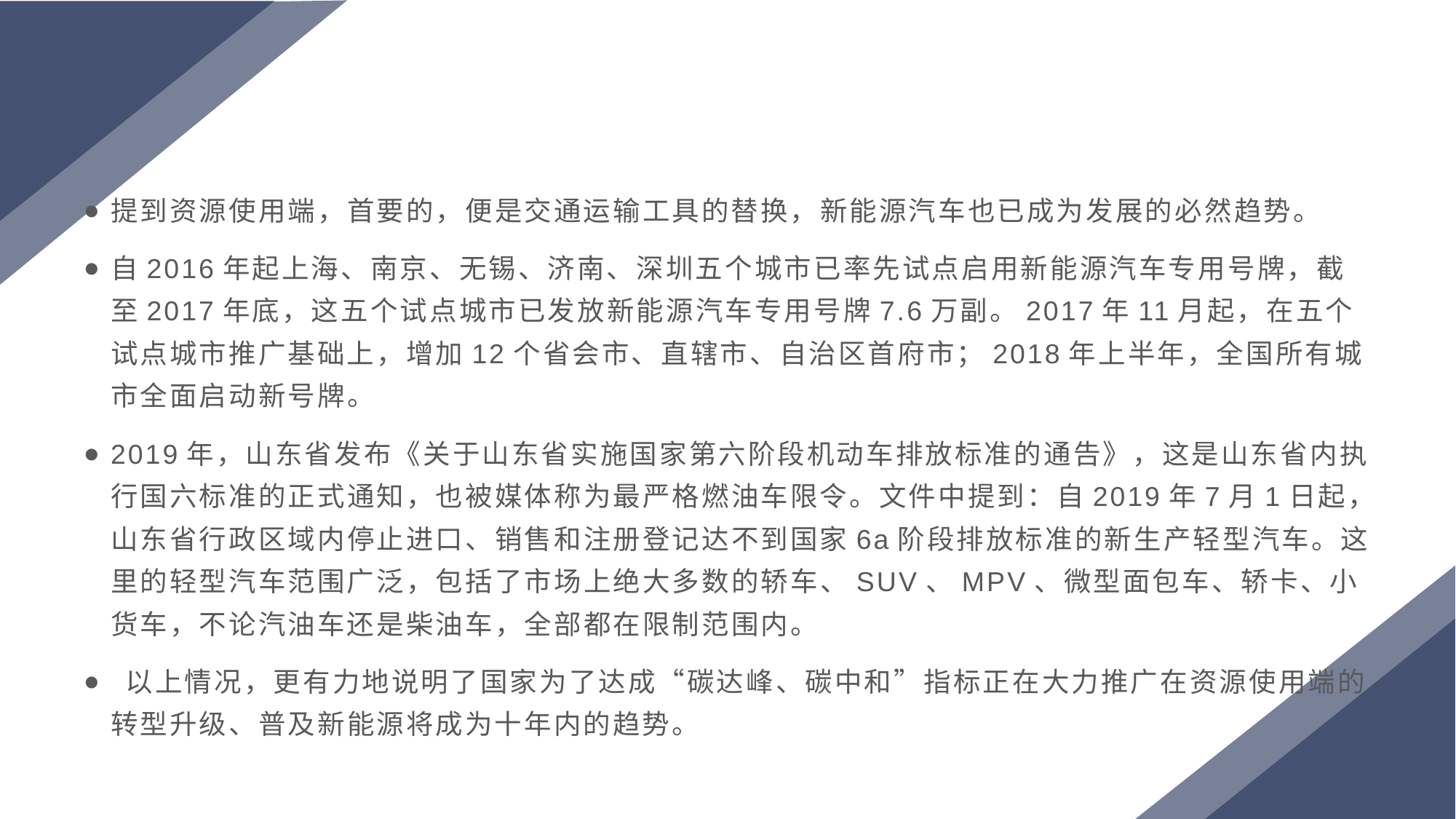

提到资源使用端，首要的，便是交通运输工具的替换，新能源汽车也已成为发展的必然趋势。
自2016年起上海、南京、无锡、济南、深圳五个城市已率先试点启用新能源汽车专用号牌，截至2017年底，这五个试点城市已发放新能源汽车专用号牌7.6万副。2017年11月起，在五个试点城市推广基础上，增加12个省会市、直辖市、自治区首府市；2018年上半年，全国所有城市全面启动新号牌。
2019年，山东省发布《关于山东省实施国家第六阶段机动车排放标准的通告》，这是山东省内执行国六标准的正式通知，也被媒体称为最严格燃油车限令。文件中提到：自2019年7月1日起，山东省行政区域内停止进口、销售和注册登记达不到国家6a阶段排放标准的新生产轻型汽车。这里的轻型汽车范围广泛，包括了市场上绝大多数的轿车、SUV、MPV、微型面包车、轿卡、小货车，不论汽油车还是柴油车，全部都在限制范围内。
 以上情况，更有力地说明了国家为了达成“碳达峰、碳中和”指标正在大力推广在资源使用端的转型升级、普及新能源将成为十年内的趋势。